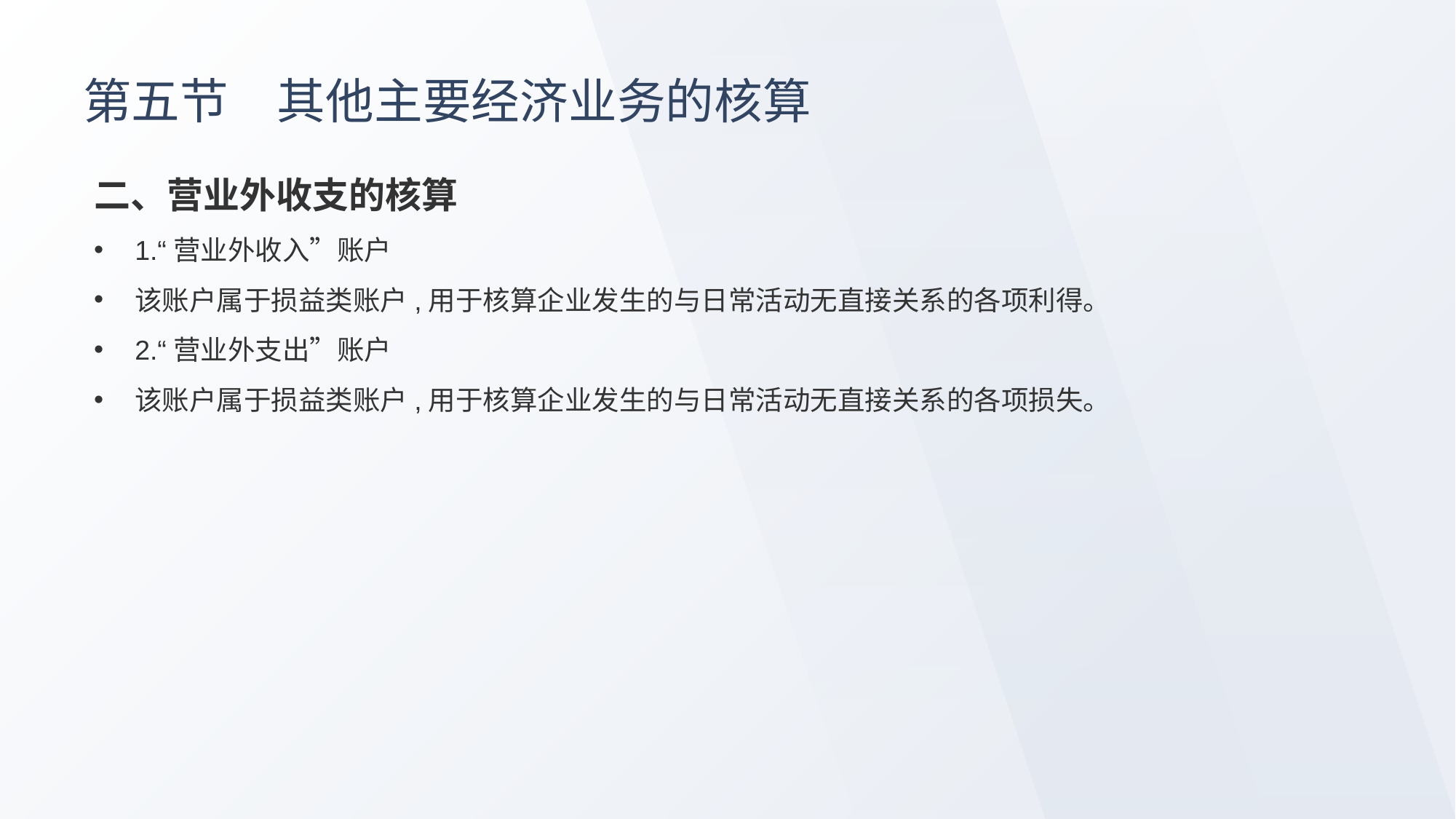

# 第五节　其他主要经济业务的核算
二、营业外收支的核算
1.“营业外收入”账户
该账户属于损益类账户,用于核算企业发生的与日常活动无直接关系的各项利得。
2.“营业外支出”账户
该账户属于损益类账户,用于核算企业发生的与日常活动无直接关系的各项损失。